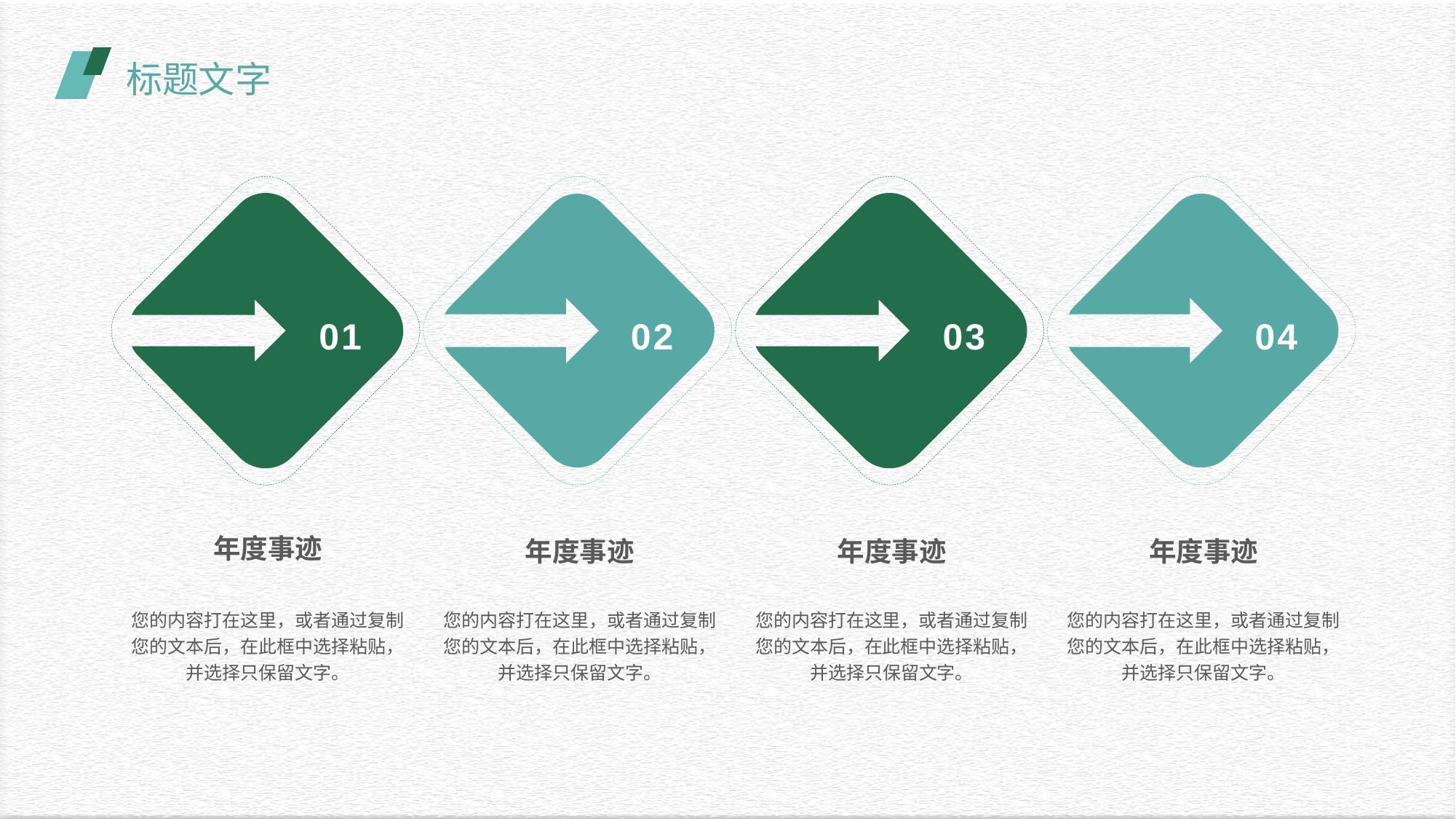

标题文字

02
01
03
04
年度事迹
年度事迹
年度事迹
年度事迹
您的内容打在这里，或者通过复制您的文本后，在此框中选择粘贴，并选择只保留文字。
您的内容打在这里，或者通过复制您的文本后，在此框中选择粘贴，并选择只保留文字。
您的内容打在这里，或者通过复制您的文本后，在此框中选择粘贴，并选择只保留文字。
您的内容打在这里，或者通过复制您的文本后，在此框中选择粘贴，并选择只保留文字。